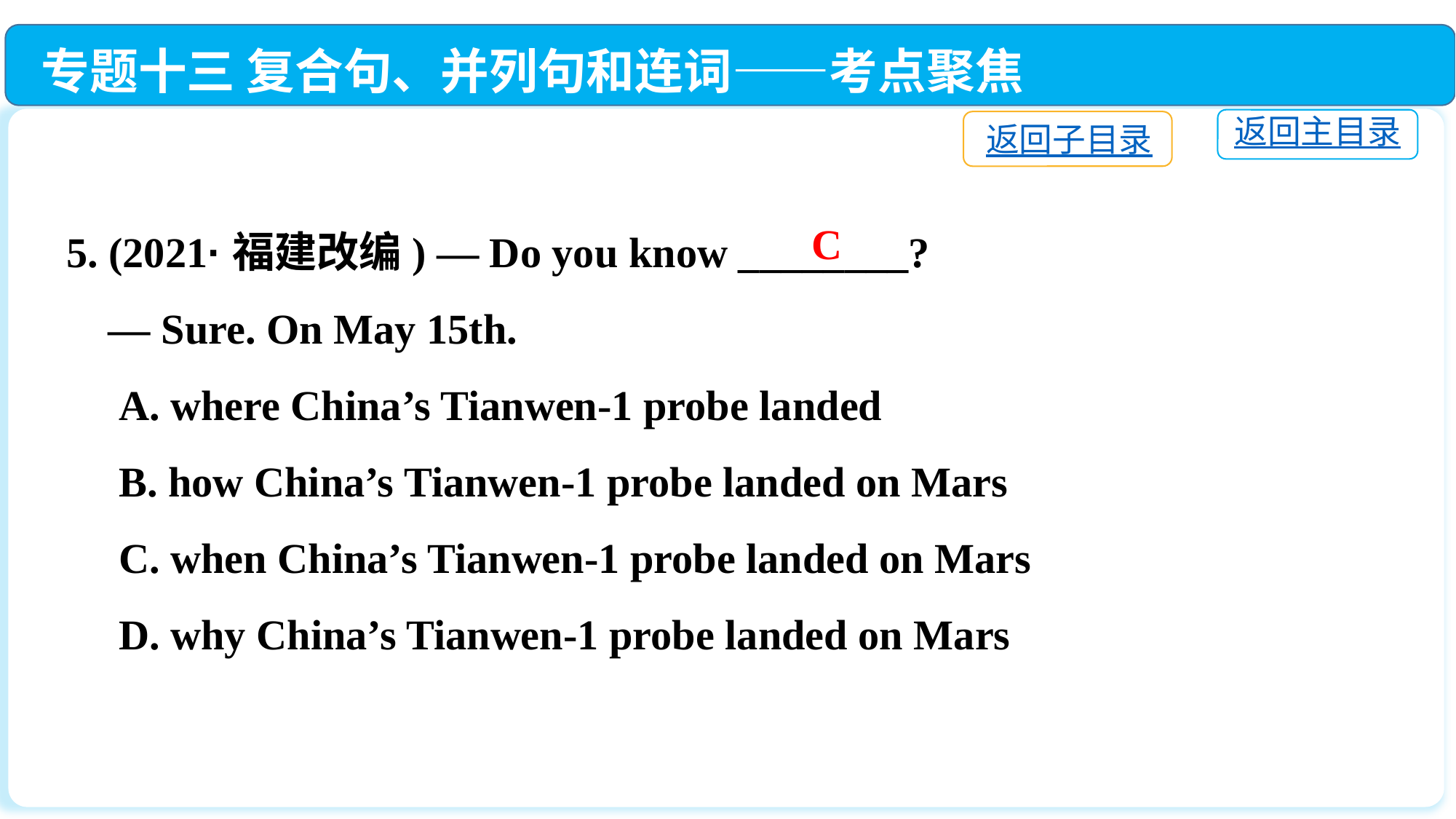

专题十三 复合句、并列句和连词——考点聚焦

返回主目录

返回子目录
5. (2021·福建改编) — Do you know ________?
    — Sure. On May 15th.
     A. where China’s Tianwen-1 probe landed
     B. how China’s Tianwen-1 probe landed on Mars
     C. when China’s Tianwen-1 probe landed on Mars
     D. why China’s Tianwen-1 probe landed on Mars
C